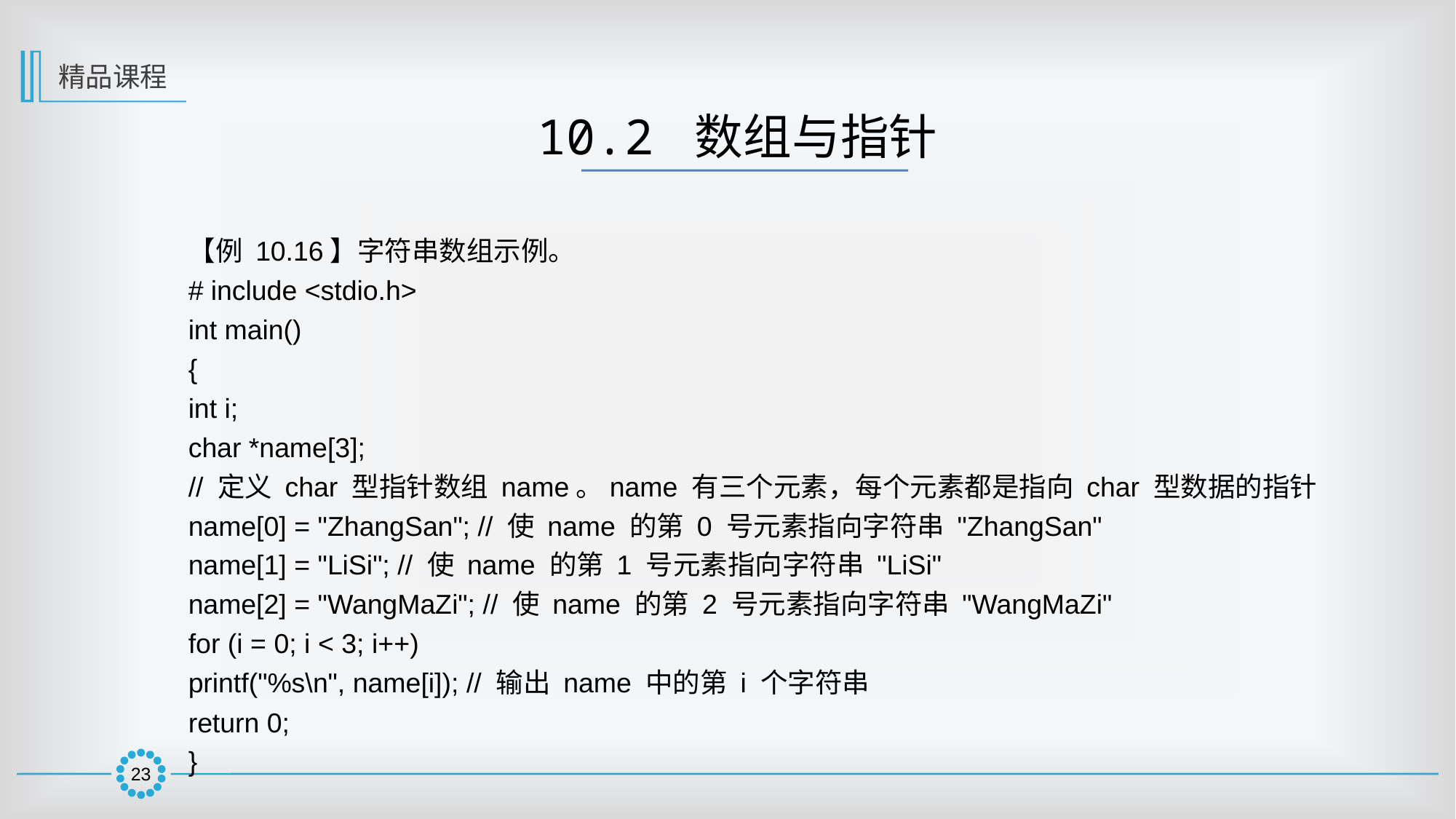

精品课程
10.2 数组与指针

【例 10.16】字符串数组示例。
# include <stdio.h>
int main()
{
int i;
char *name[3];
// 定义 char 型指针数组 name。name 有三个元素，每个元素都是指向 char 型数据的指针
name[0] = "ZhangSan"; // 使 name 的第 0 号元素指向字符串 "ZhangSan"
name[1] = "LiSi"; // 使 name 的第 1 号元素指向字符串 "LiSi"
name[2] = "WangMaZi"; // 使 name 的第 2 号元素指向字符串 "WangMaZi"
for (i = 0; i < 3; i++)
printf("%s\n", name[i]); // 输出 name 中的第 i 个字符串
return 0;
}

23